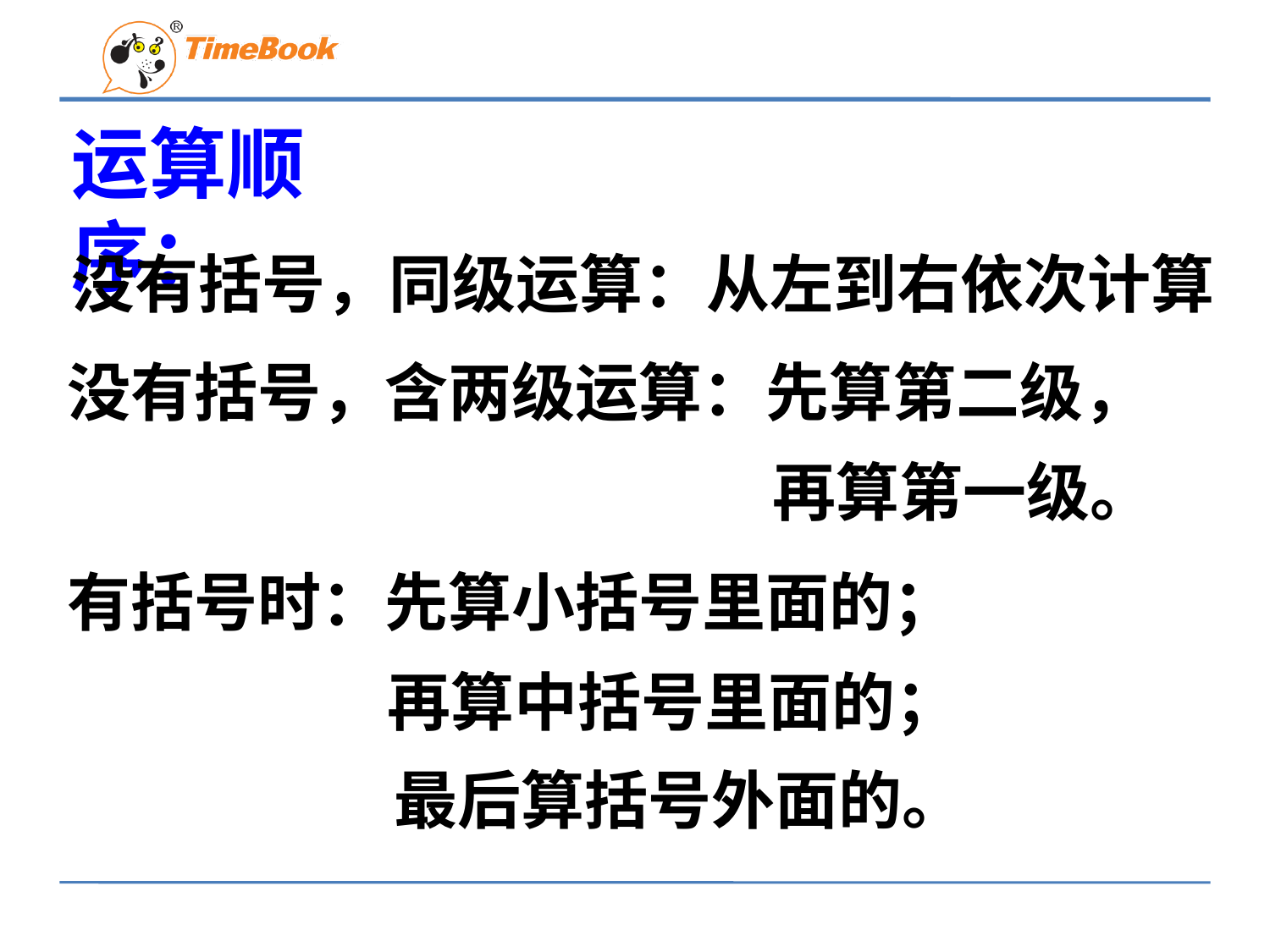

运算顺序：
没有括号，同级运算：从左到右依次计算
没有括号，含两级运算：先算第二级，
再算第一级。
有括号时：先算小括号里面的；
再算中括号里面的；
最后算括号外面的。